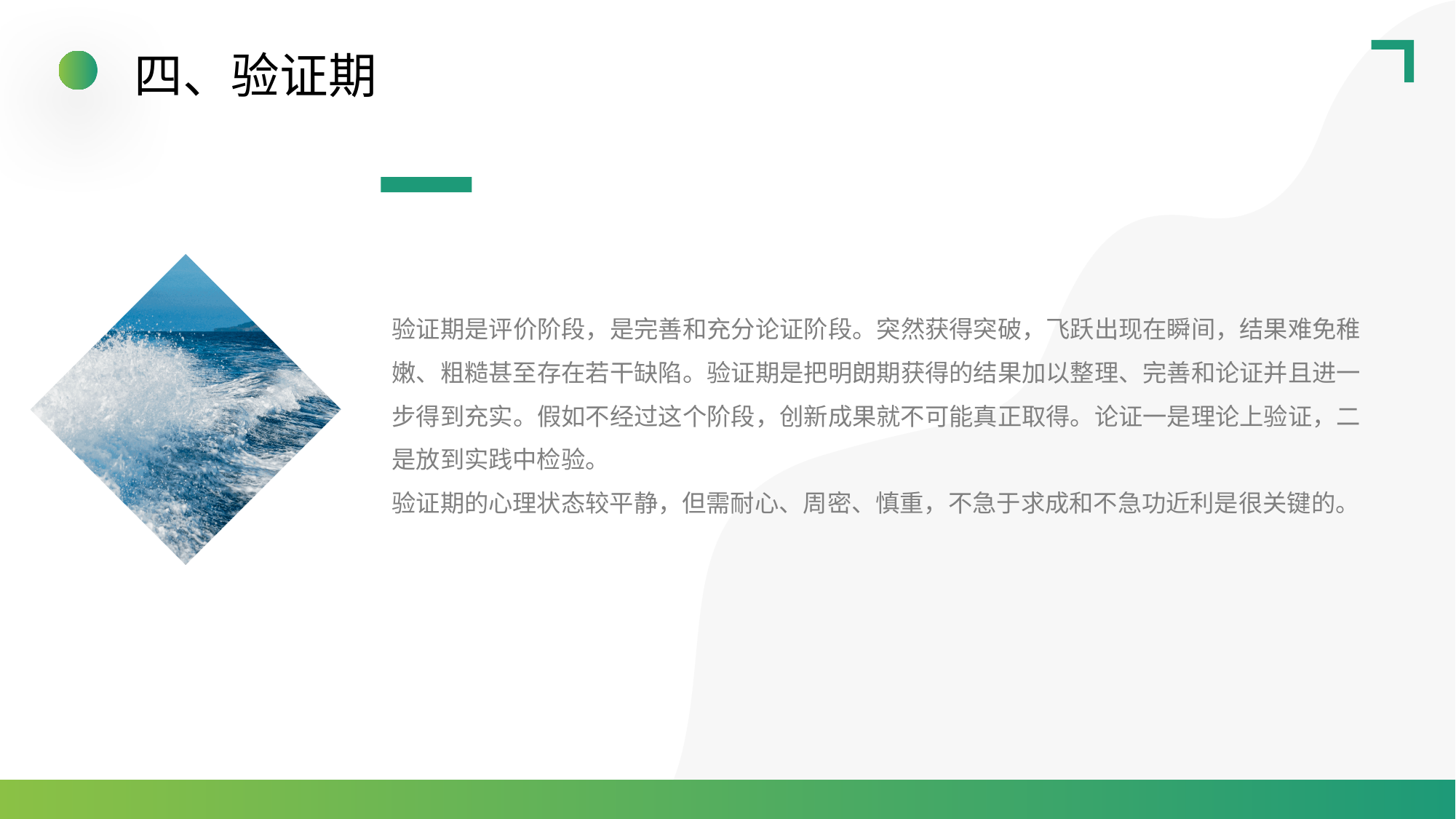

四、验证期

验证期是评价阶段，是完善和充分论证阶段。突然获得突破，飞跃出现在瞬间，结果难免稚嫩、粗糙甚至存在若干缺陷。验证期是把明朗期获得的结果加以整理、完善和论证并且进一步得到充实。假如不经过这个阶段，创新成果就不可能真正取得。论证一是理论上验证，二是放到实践中检验。
验证期的心理状态较平静，但需耐心、周密、慎重，不急于求成和不急功近利是很关键的。